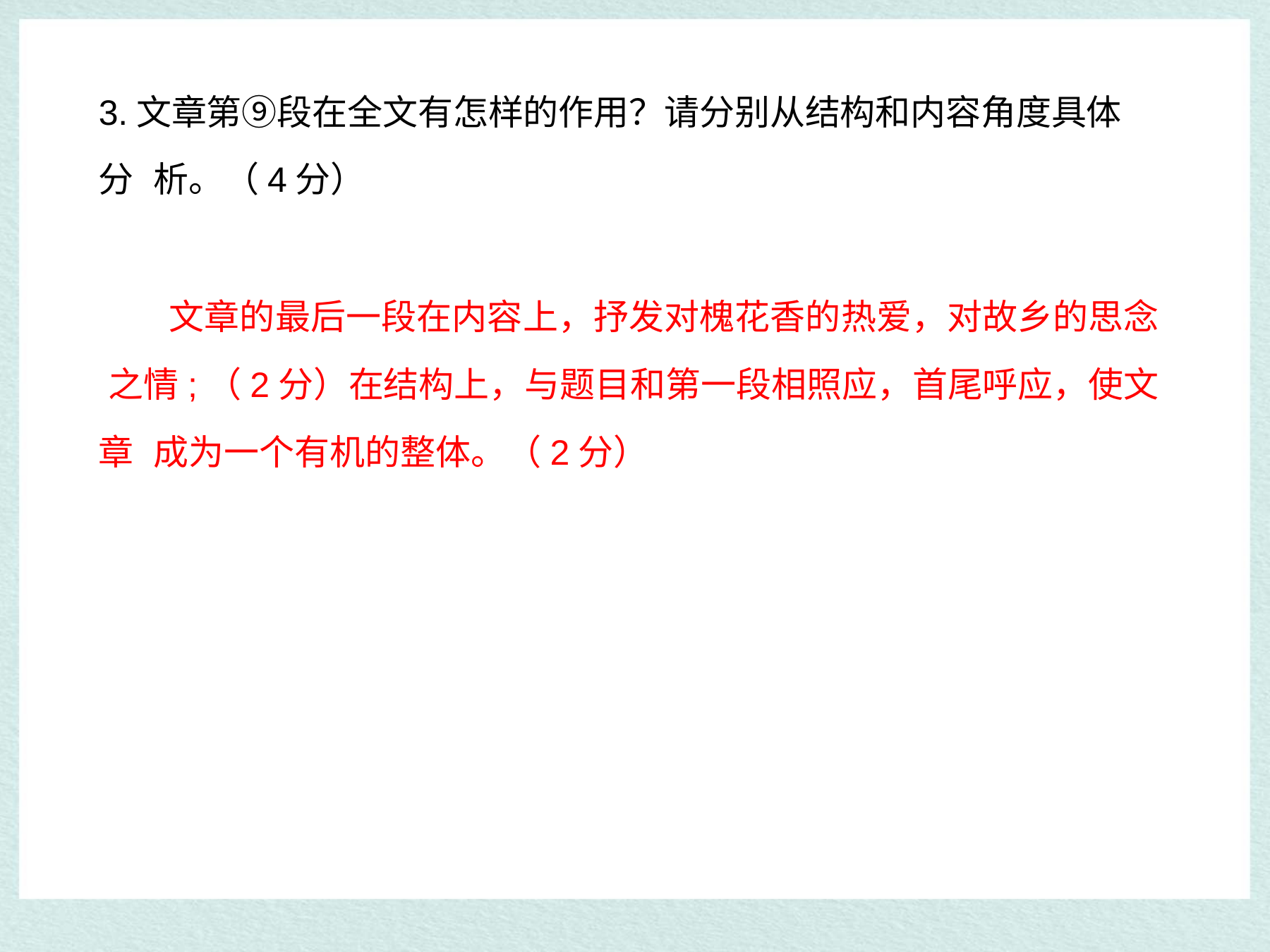

3.文章第⑨段在全文有怎样的作用？请分别从结构和内容角度具体分  析。（4分）

文章的最后一段在内容上，抒发对槐花香的热爱，对故乡的思念  之情;（2分）在结构上，与题目和第一段相照应，首尾呼应，使文章  成为一个有机的整体。（2分）